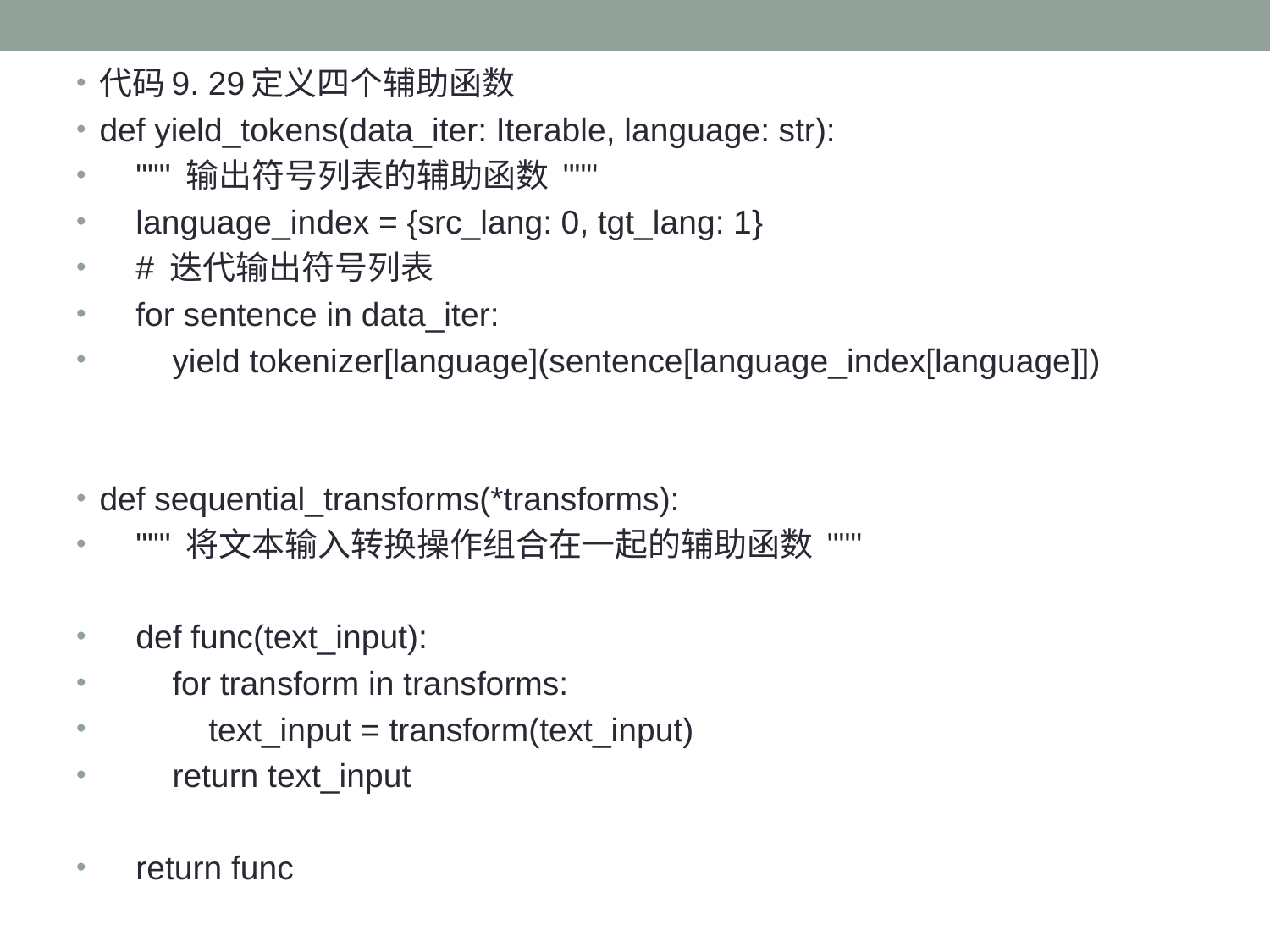

代码9. 29定义四个辅助函数
def yield_tokens(data_iter: Iterable, language: str):
    """ 输出符号列表的辅助函数 """
    language_index = {src_lang: 0, tgt_lang: 1}
    # 迭代输出符号列表
    for sentence in data_iter:
        yield tokenizer[language](sentence[language_index[language]])

def sequential_transforms(*transforms):
    """ 将文本输入转换操作组合在一起的辅助函数 """

    def func(text_input):
        for transform in transforms:
            text_input = transform(text_input)
        return text_input

    return func